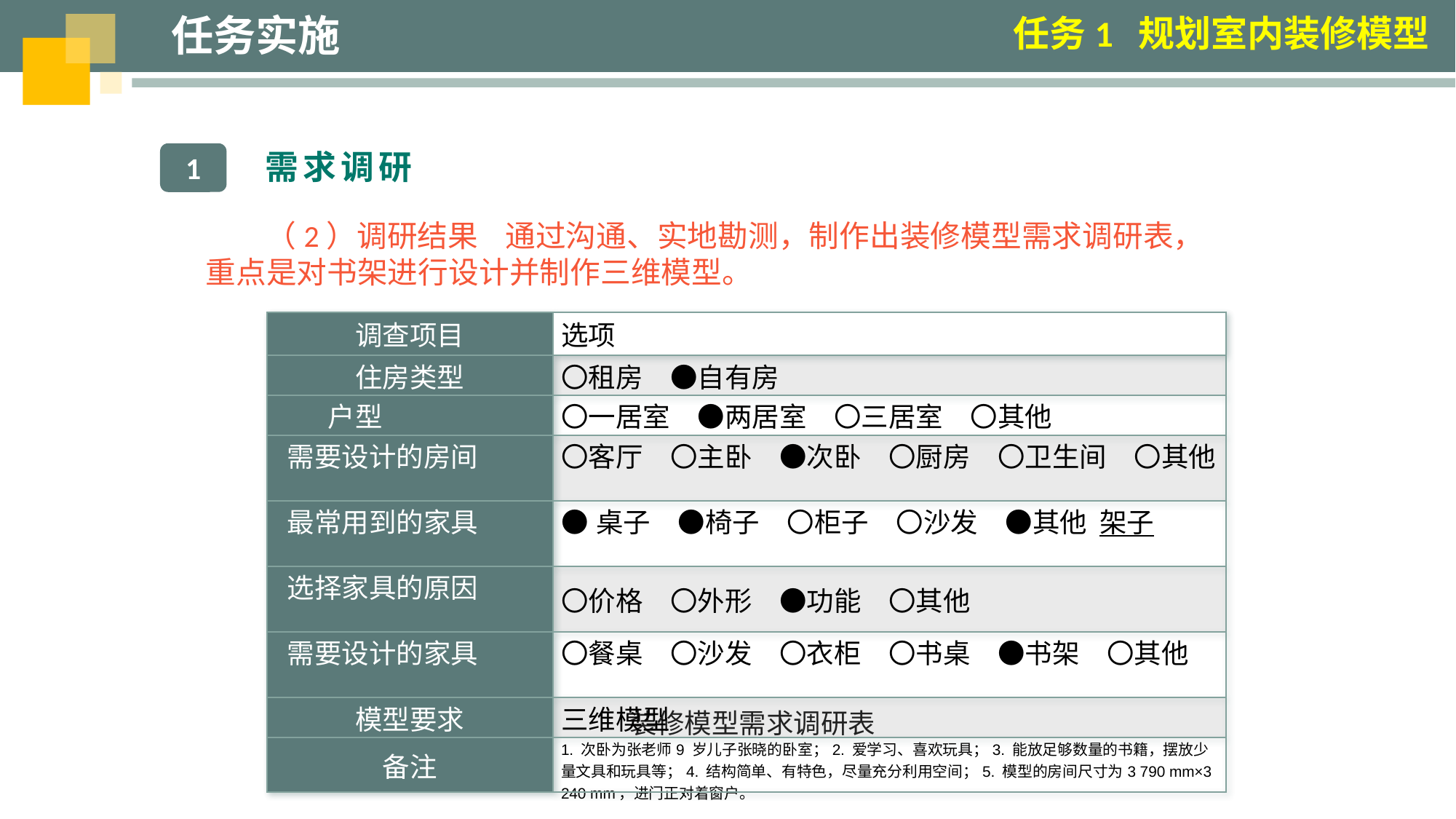

任务实施
任务1  规划室内装修模型

需求调研
1
（2）调研结果    通过沟通、实地勘测，制作出装修模型需求调研表，重点是对书架进行设计并制作三维模型。
| 调查项目 | 选项 |
| --- | --- |
| 住房类型 | 〇租房　●自有房 |
| 户型 | 〇一居室　●两居室　〇三居室　〇其他 |
| 需要设计的房间 | 〇客厅　〇主卧　●次卧　〇厨房　〇卫生间　〇其他 |
| 最常用到的家具 | ●桌子　●椅子　〇柜子　〇沙发　●其他 架子 |
| 选择家具的原因 | 〇价格　〇外形　●功能　〇其他 |
| 需要设计的家具 | 〇餐桌　〇沙发　〇衣柜　〇书桌　●书架　〇其他 |
| 模型要求 | 三维模型 |
| 备注 | 1. 次卧为张老师9 岁儿子张晓的卧室；2. 爱学习、喜欢玩具；3. 能放足够数量的书籍，摆放少量文具和玩具等；4. 结构简单、有特色，尽量充分利用空间；5. 模型的房间尺寸为3 790 mm×3 240 mm，进门正对着窗户。 |
装修模型需求调研表